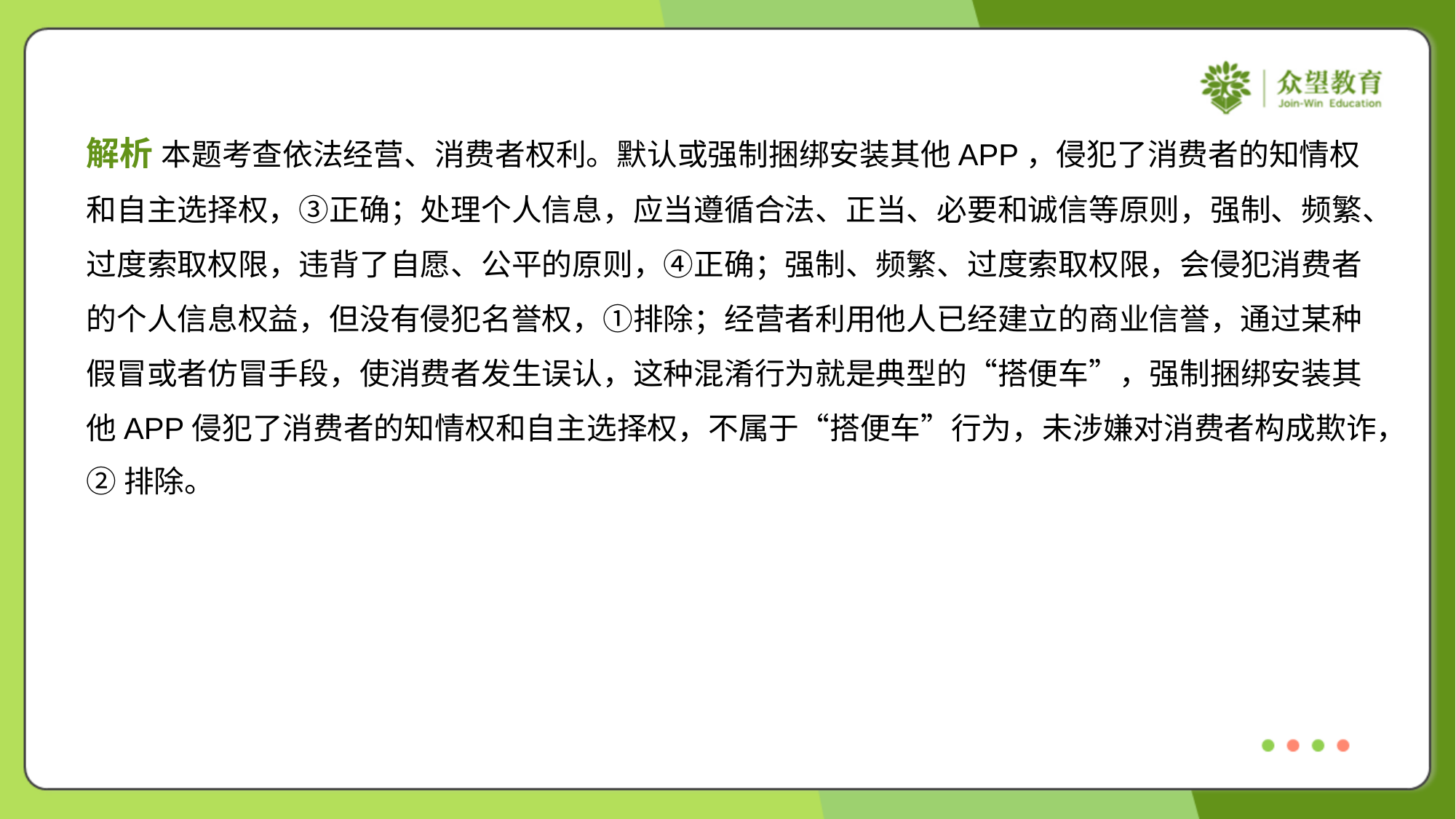

解析 本题考查依法经营、消费者权利。默认或强制捆绑安装其他APP，侵犯了消费者的知情权
和自主选择权，③正确；处理个人信息，应当遵循合法、正当、必要和诚信等原则，强制、频繁、
过度索取权限，违背了自愿、公平的原则，④正确；强制、频繁、过度索取权限，会侵犯消费者
的个人信息权益，但没有侵犯名誉权，①排除；经营者利用他人已经建立的商业信誉，通过某种
假冒或者仿冒手段，使消费者发生误认，这种混淆行为就是典型的“搭便车”，强制捆绑安装其
他APP侵犯了消费者的知情权和自主选择权，不属于“搭便车”行为，未涉嫌对消费者构成欺诈，
②排除。